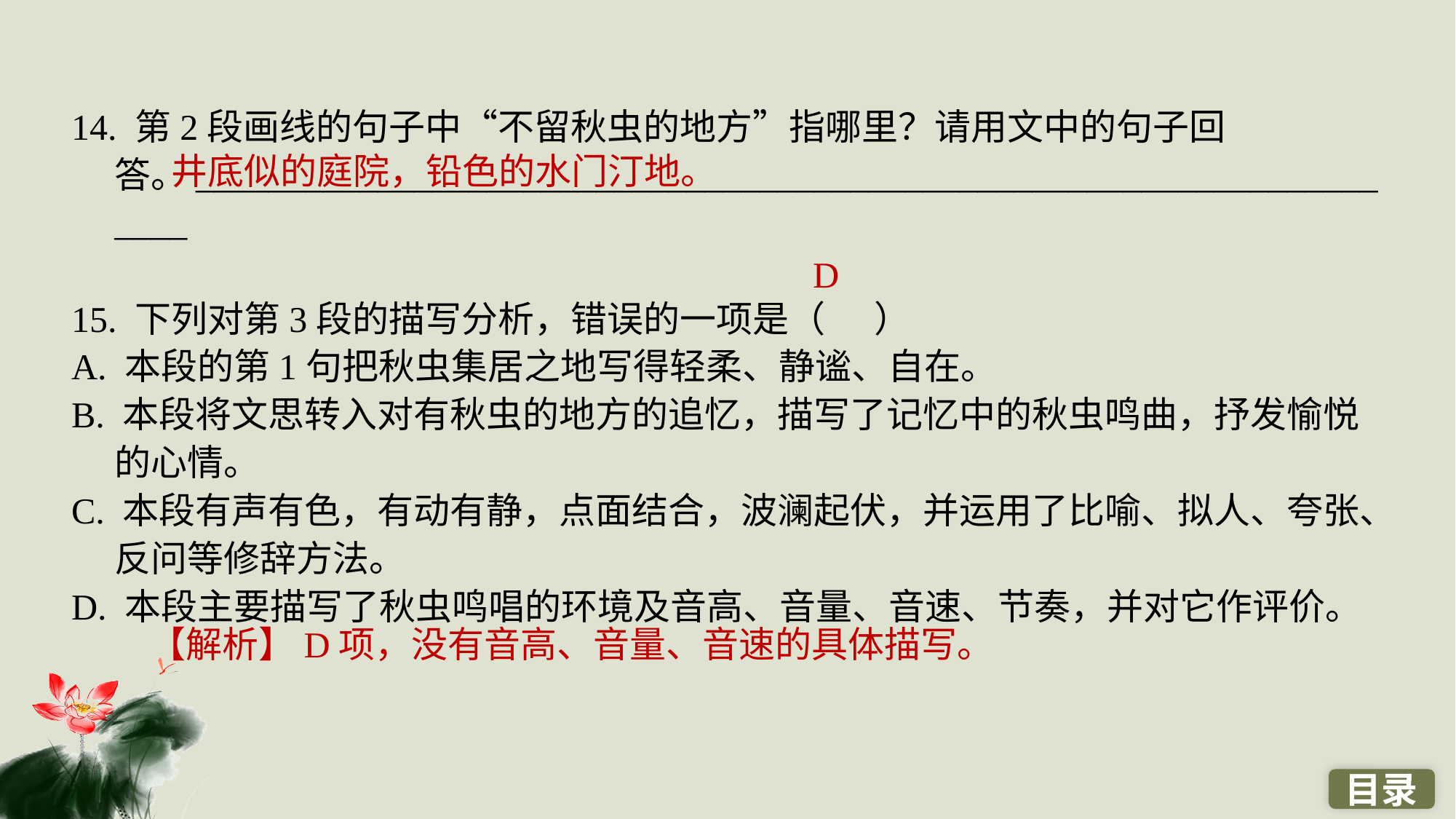

14. 第2段画线的句子中“不留秋虫的地方”指哪里？请用文中的句子回答。_____________________________________________________________________

15. 下列对第3段的描写分析，错误的一项是（      ）
A. 本段的第1句把秋虫集居之地写得轻柔、静谧、自在。
B. 本段将文思转入对有秋虫的地方的追忆，描写了记忆中的秋虫鸣曲，抒发愉悦的心情。
C. 本段有声有色，有动有静，点面结合，波澜起伏，并运用了比喻、拟人、夸张、反问等修辞方法。
D. 本段主要描写了秋虫鸣唱的环境及音高、音量、音速、节奏，并对它作评价。
井底似的庭院，铅色的水门汀地。
D
【解析】D项，没有音高、音量、音速的具体描写。